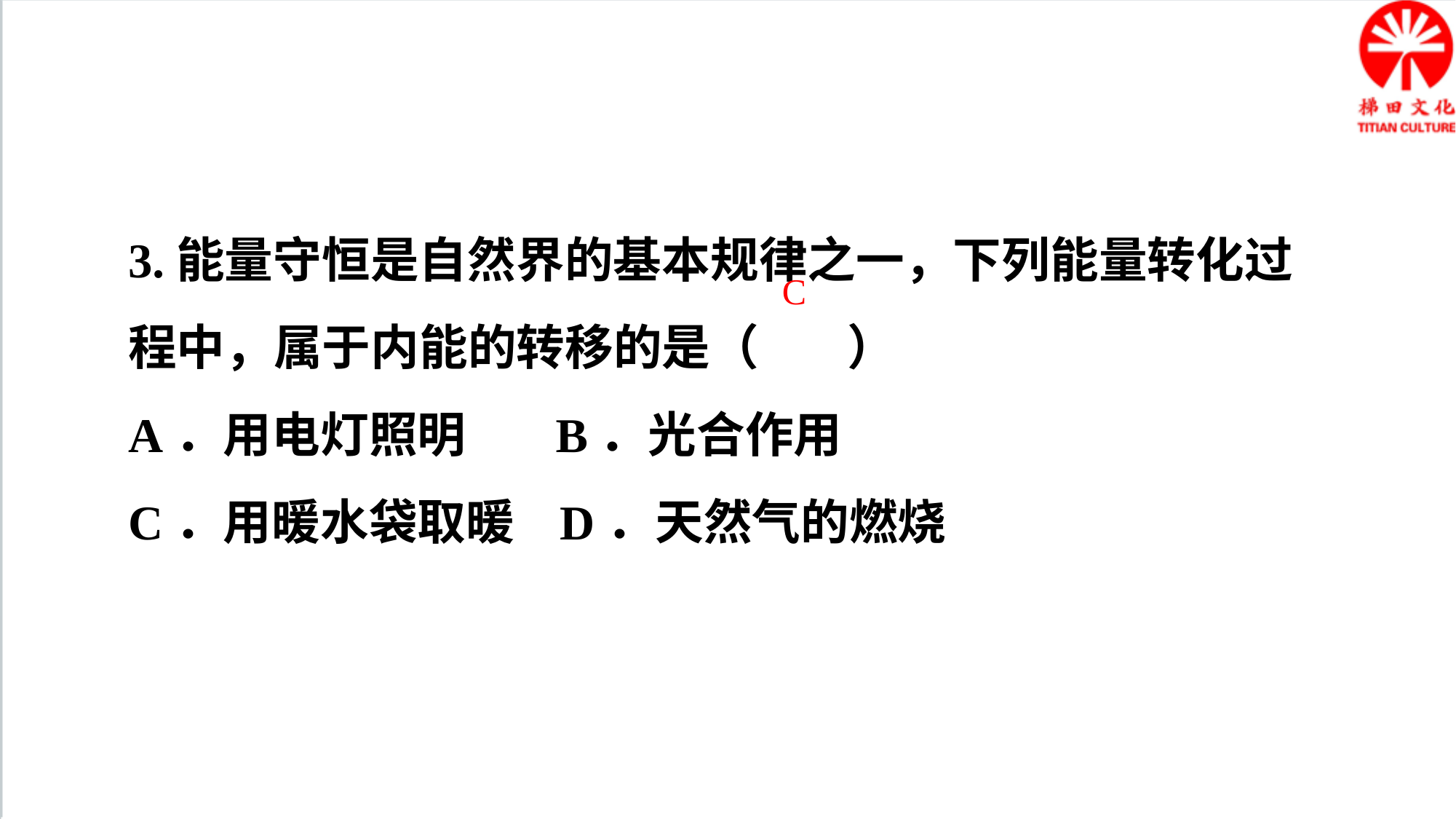

3.能量守恒是自然界的基本规律之一，下列能量转化过程中，属于内能的转移的是（        ）
A．用电灯照明       B．光合作用
C．用暖水袋取暖   D．天然气的燃烧
  C